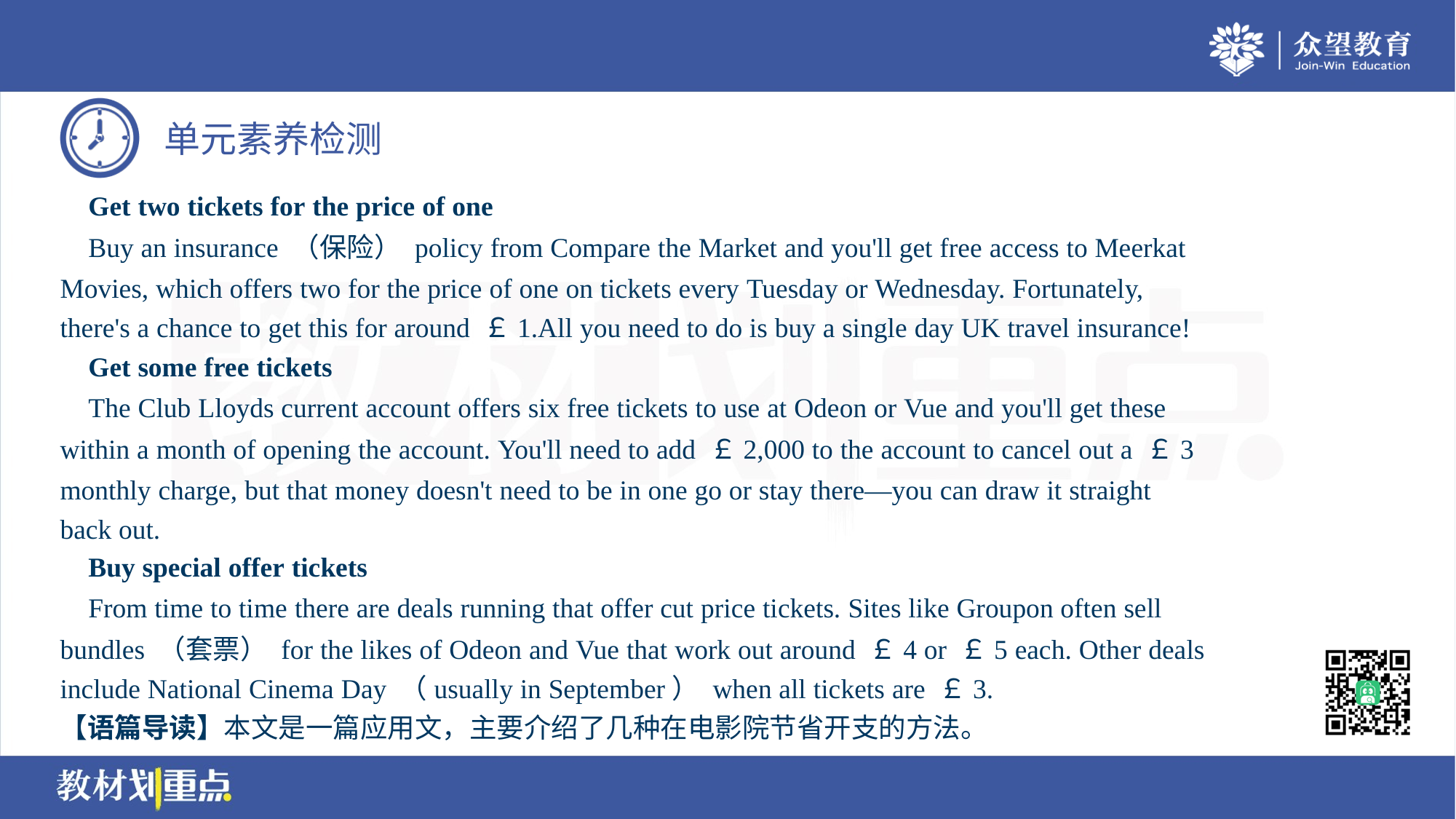

Get two tickets for the price of one
    Buy an insurance （保险） policy from Compare the Market and you'll get free access to Meerkat
Movies, which offers two for the price of one on tickets every Tuesday or Wednesday. Fortunately,
there's a chance to get this for around ￡1.All you need to do is buy a single day UK travel insurance!
    Get some free tickets
    The Club Lloyds current account offers six free tickets to use at Odeon or Vue and you'll get these
within a month of opening the account. You'll need to add ￡2,000 to the account to cancel out a ￡3
monthly charge, but that money doesn't need to be in one go or stay there—you can draw it straight
back out.
    Buy special offer tickets
    From time to time there are deals running that offer cut price tickets. Sites like Groupon often sell
bundles （套票） for the likes of Odeon and Vue that work out around ￡4 or ￡5 each. Other deals
include National Cinema Day （usually in September） when all tickets are ￡3.
【语篇导读】本文是一篇应用文，主要介绍了几种在电影院节省开支的方法。